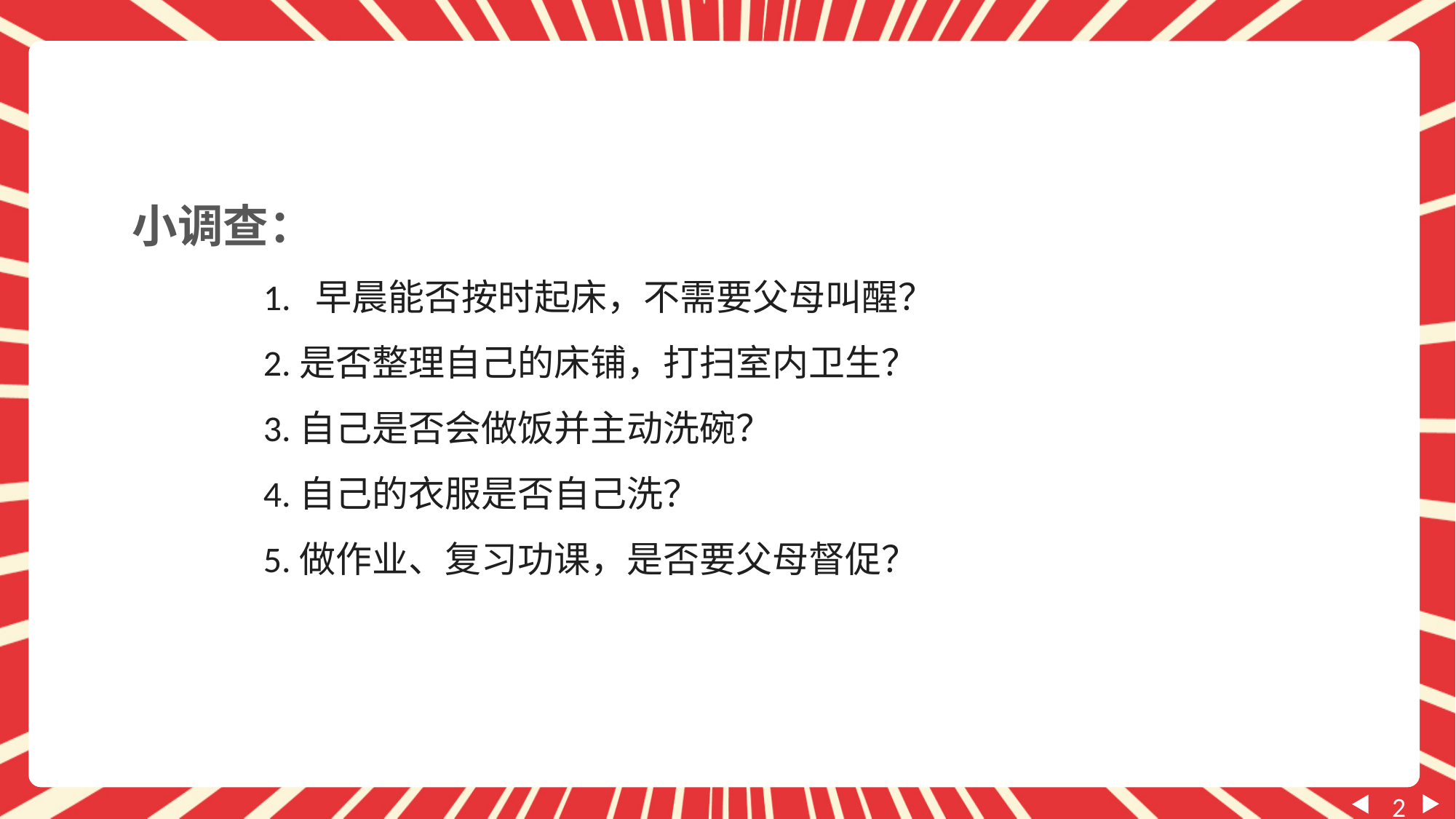

小调查：
                1.  早晨能否按时起床，不需要父母叫醒？
                2.是否整理自己的床铺，打扫室内卫生？
                3.自己是否会做饭并主动洗碗？
                4.自己的衣服是否自己洗？
                5.做作业、复习功课，是否要父母督促？